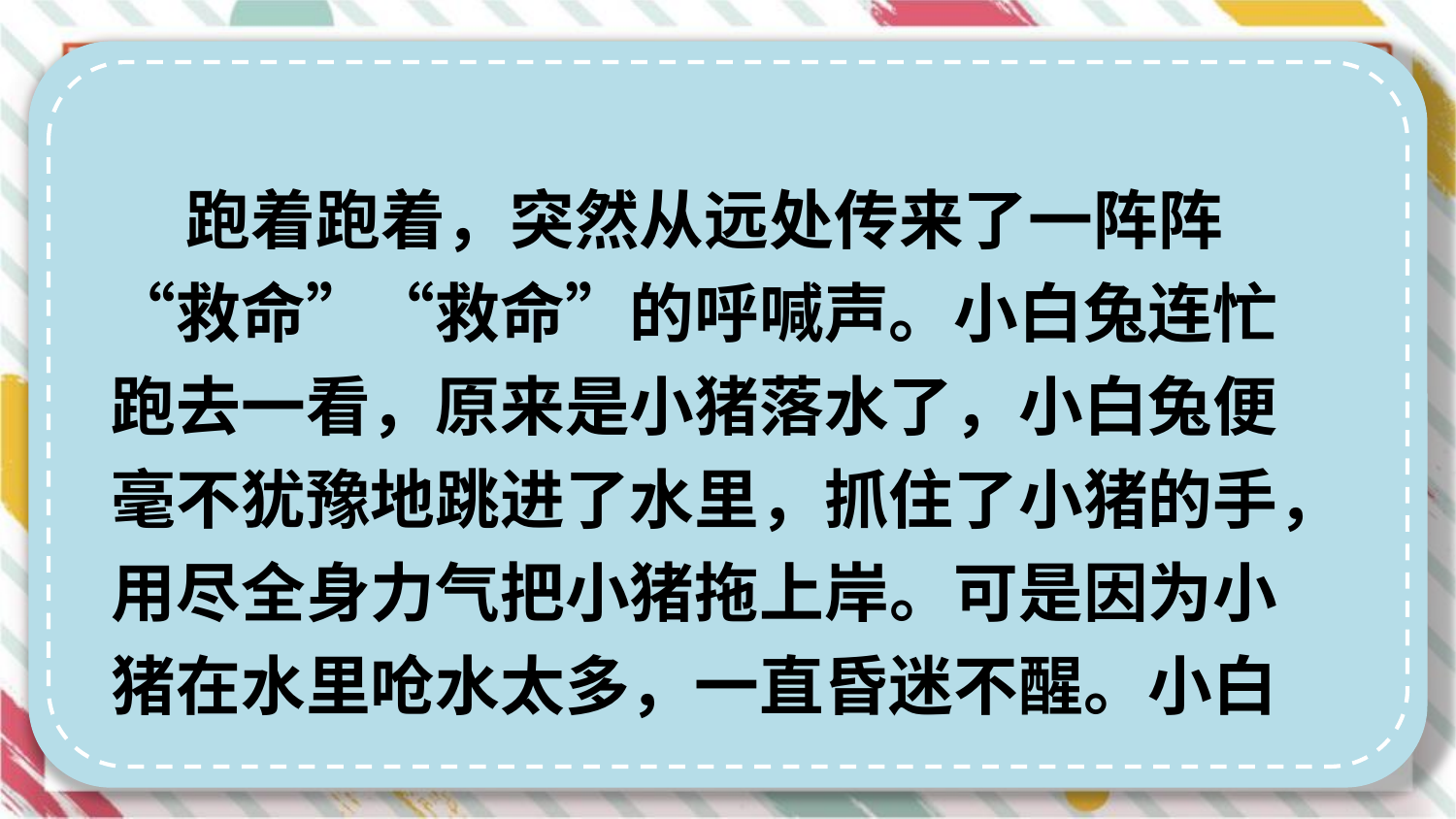

跑着跑着，突然从远处传来了一阵阵 “救命”“救命”的呼喊声。小白兔连忙跑去一看，原来是小猪落水了，小白兔便毫不犹豫地跳进了水里，抓住了小猪的手，用尽全身力气把小猪拖上岸。可是因为小猪在水里呛水太多，一直昏迷不醒。小白